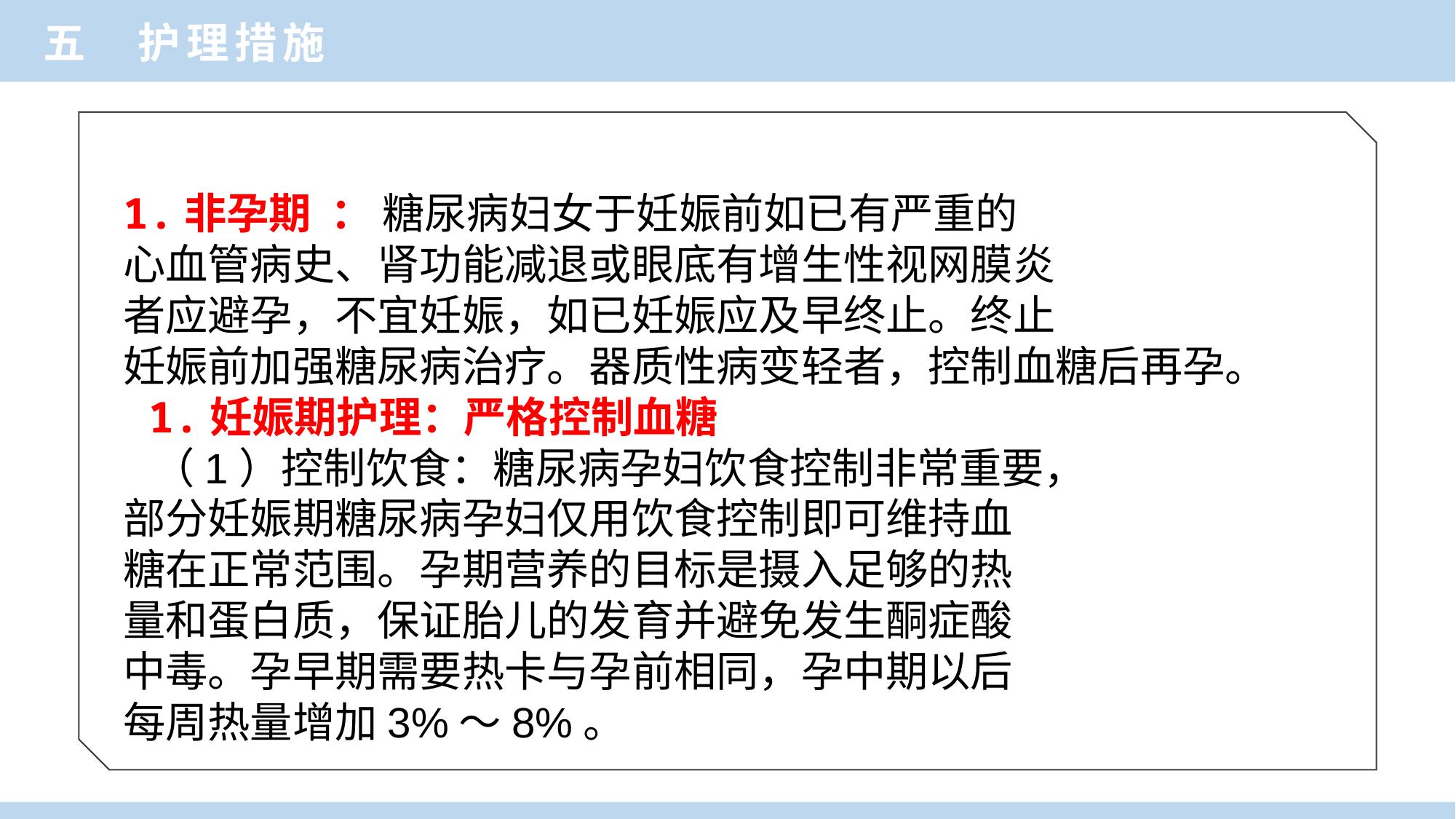

五   护理措施

1.非孕期  ： 糖尿病妇女于妊娠前如已有严重的
心血管病史、肾功能减退或眼底有增生性视网膜炎
者应避孕，不宜妊娠，如已妊娠应及早终止。终止
妊娠前加强糖尿病治疗。器质性病变轻者，控制血糖后再孕。
 1.妊娠期护理：严格控制血糖
  （1）控制饮食：糖尿病孕妇饮食控制非常重要，
部分妊娠期糖尿病孕妇仅用饮食控制即可维持血
糖在正常范围。孕期营养的目标是摄入足够的热
量和蛋白质，保证胎儿的发育并避免发生酮症酸
中毒。孕早期需要热卡与孕前相同，孕中期以后
每周热量增加3%～8%。